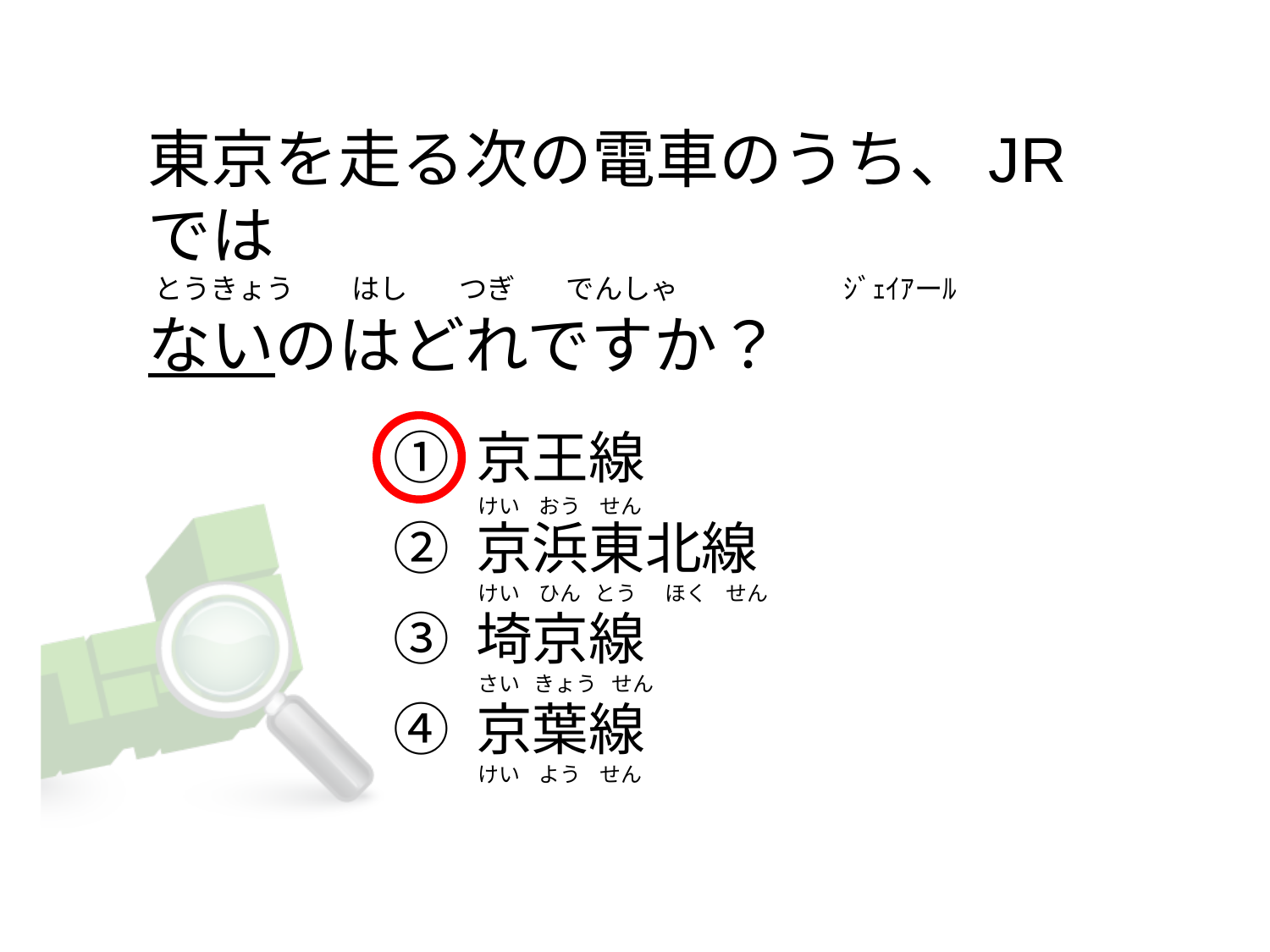

# 東京を走る次の電車のうち、JRでは  とうきょう         はし        つぎ        でんしゃ                          ｼﾞｪｲｱーﾙ ないのはどれですか？

① 京王線
② 京浜東北線
③ 埼京線
④ 京葉線
けい    おう    せん
けい    ひん   とう      ほく    せん
さい   きょう   せん
けい    よう    せん